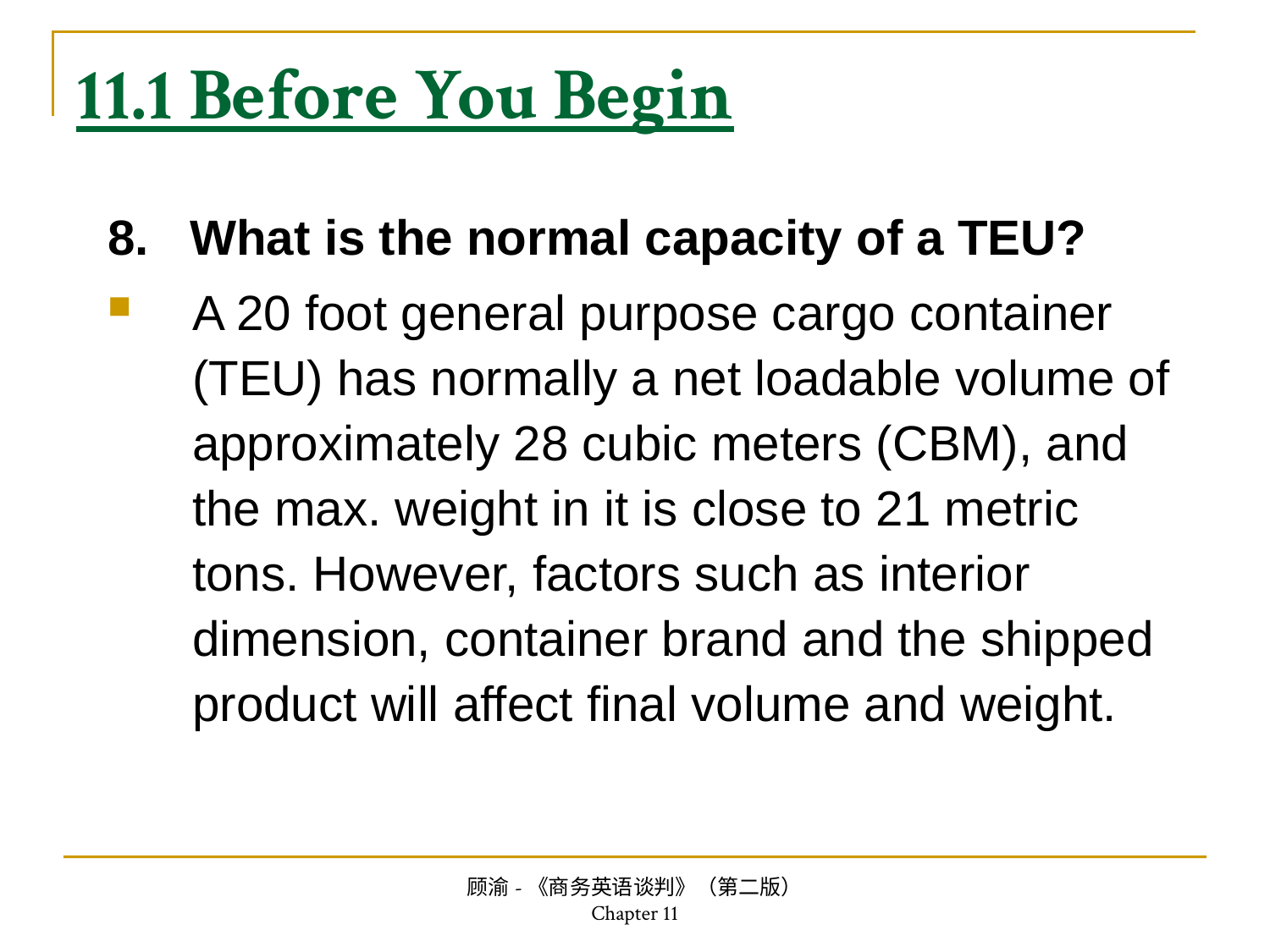

# 11.1 Before You Begin
8.   What is the normal capacity of a TEU?
A 20 foot general purpose cargo container (TEU) has normally a net loadable volume of approximately 28 cubic meters (CBM), and the max. weight in it is close to 21 metric tons. However, factors such as interior dimension, container brand and the shipped product will affect final volume and weight.

14
顾渝-《商务英语谈判》（第二版） Chapter 11